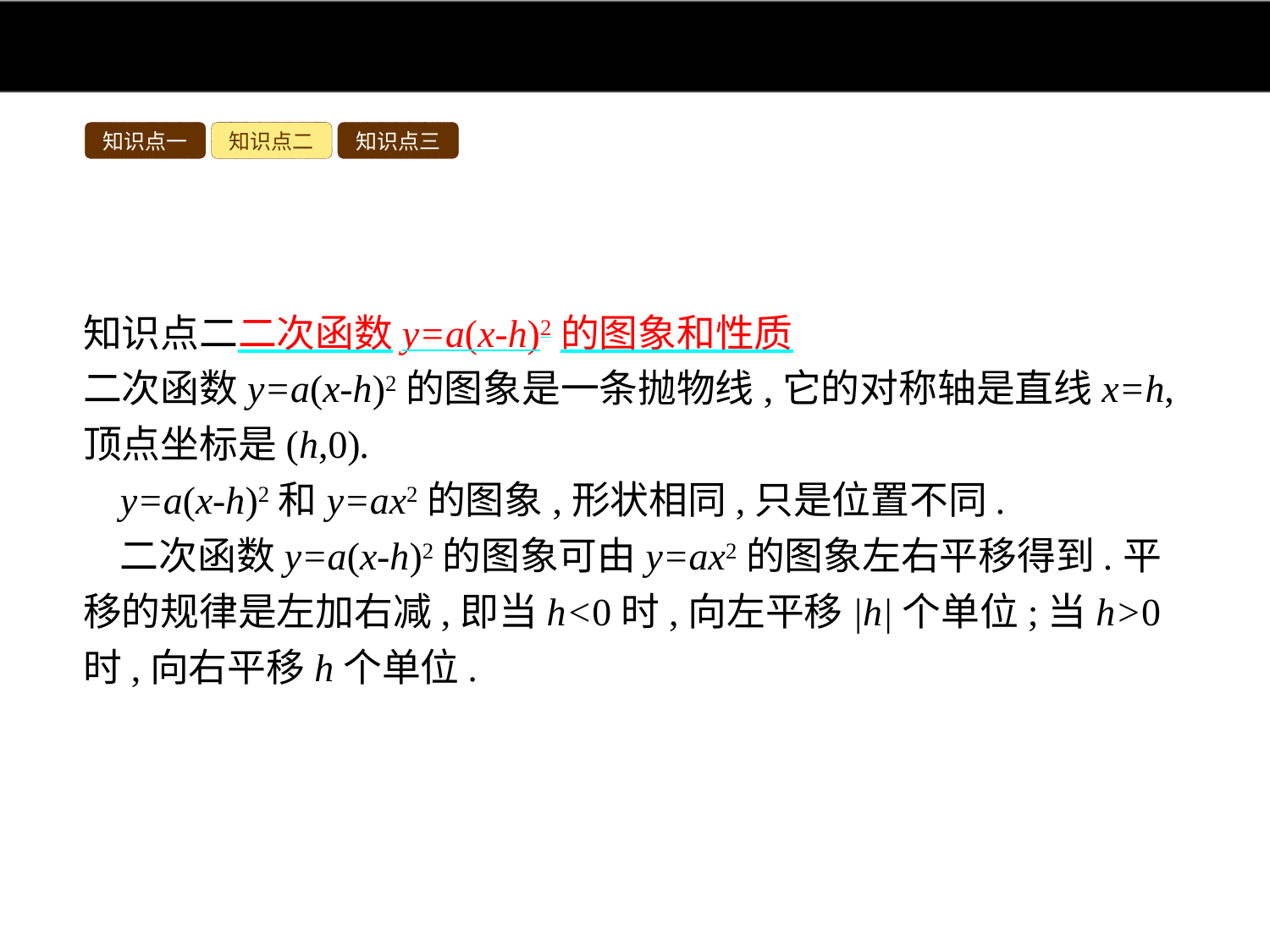

知识点一
知识点二
知识点三
知识点二二次函数y=a(x-h)2的图象和性质
二次函数y=a(x-h)2的图象是一条抛物线,它的对称轴是直线x=h,顶点坐标是(h,0).
y=a(x-h)2和y=ax2的图象,形状相同,只是位置不同.
二次函数y=a(x-h)2的图象可由y=ax2的图象左右平移得到.平移的规律是左加右减,即当h<0时,向左平移|h|个单位;当h>0时,向右平移h个单位.